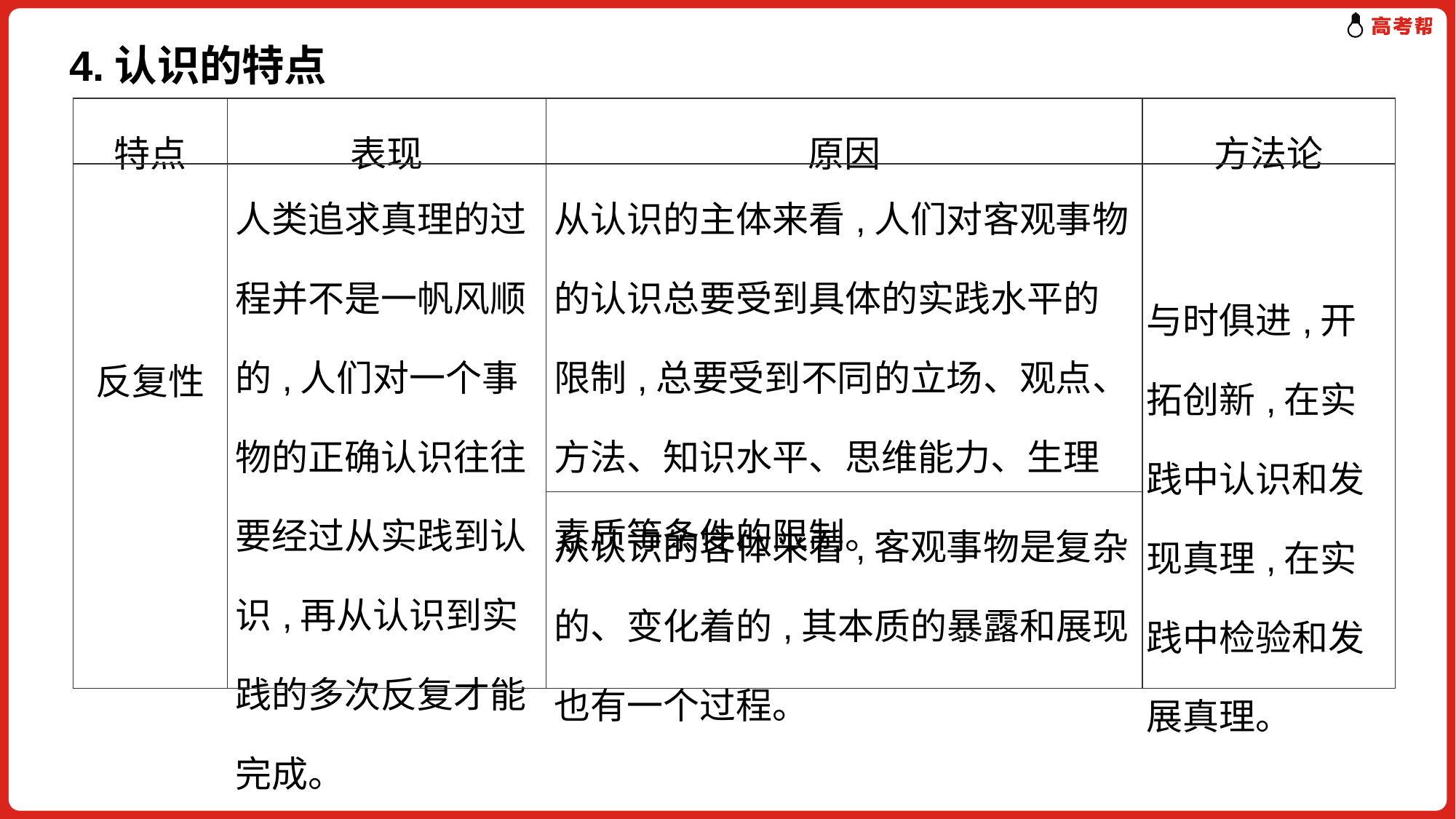

4.认识的特点
| 特点 | 表现 | 原因 | 方法论 |
| --- | --- | --- | --- |
| 反复性 | 人类追求真理的过程并不是一帆风顺的,人们对一个事物的正确认识往往要经过从实践到认识,再从认识到实践的多次反复才能完成。 | 从认识的主体来看,人们对客观事物的认识总要受到具体的实践水平的限制,总要受到不同的立场、观点、方法、知识水平、思维能力、生理素质等条件的限制。 | 与时俱进,开拓创新,在实践中认识和发现真理,在实践中检验和发展真理。 |
|  |  | 从认识的客体来看,客观事物是复杂的、变化着的,其本质的暴露和展现也有一个过程。 |  |